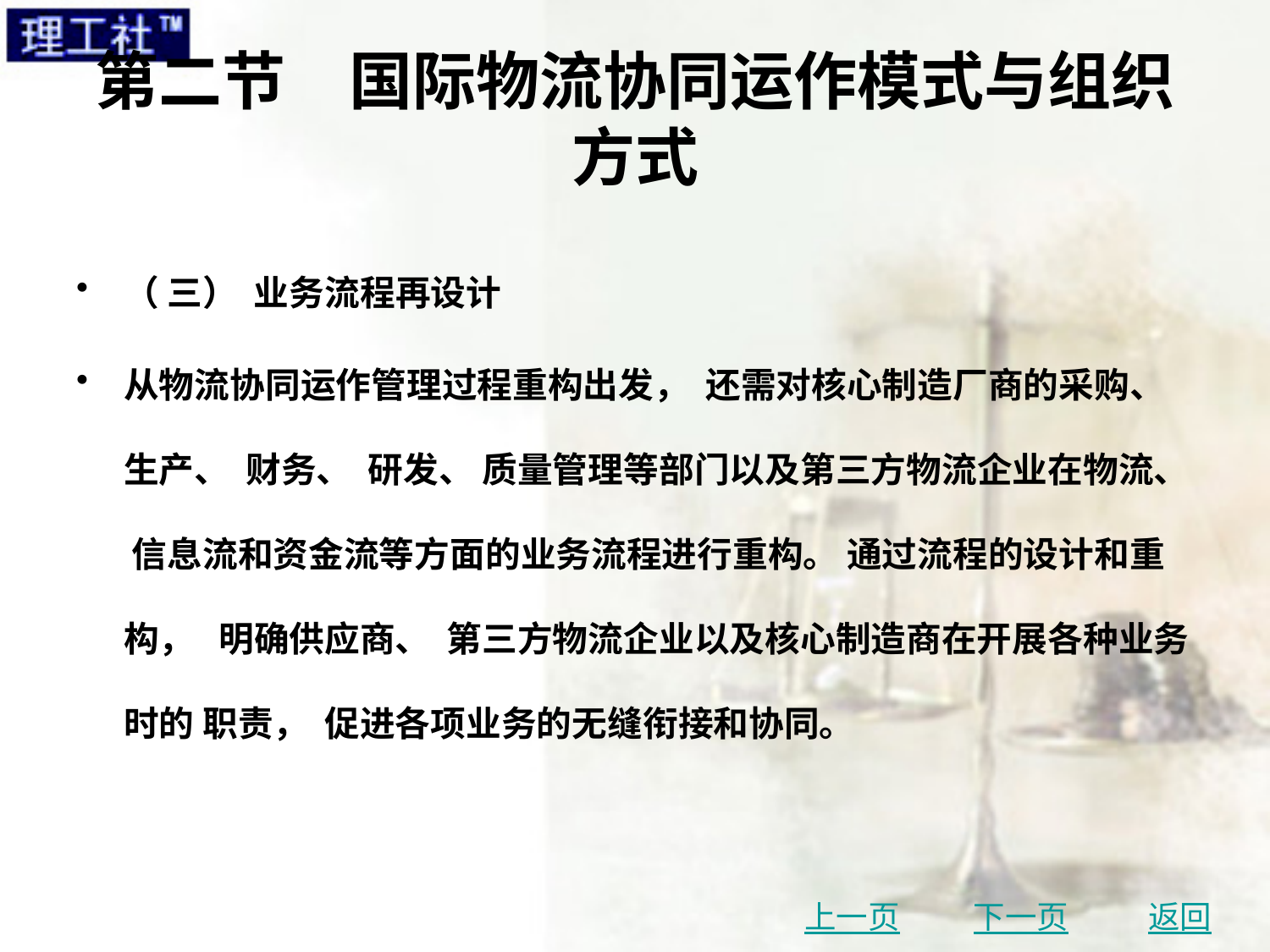

# 第二节　国际物流协同运作模式与组织方式
（ 三）  业务流程再设计
从物流协同运作管理过程重构出发，  还需对核心制造厂商的采购、   生产、  财务、  研发、 质量管理等部门以及第三方物流企业在物流、  信息流和资金流等方面的业务流程进行重构。 通过流程的设计和重构，   明确供应商、  第三方物流企业以及核心制造商在开展各种业务时的 职责，  促进各项业务的无缝衔接和协同。

上一页
下一页
返回